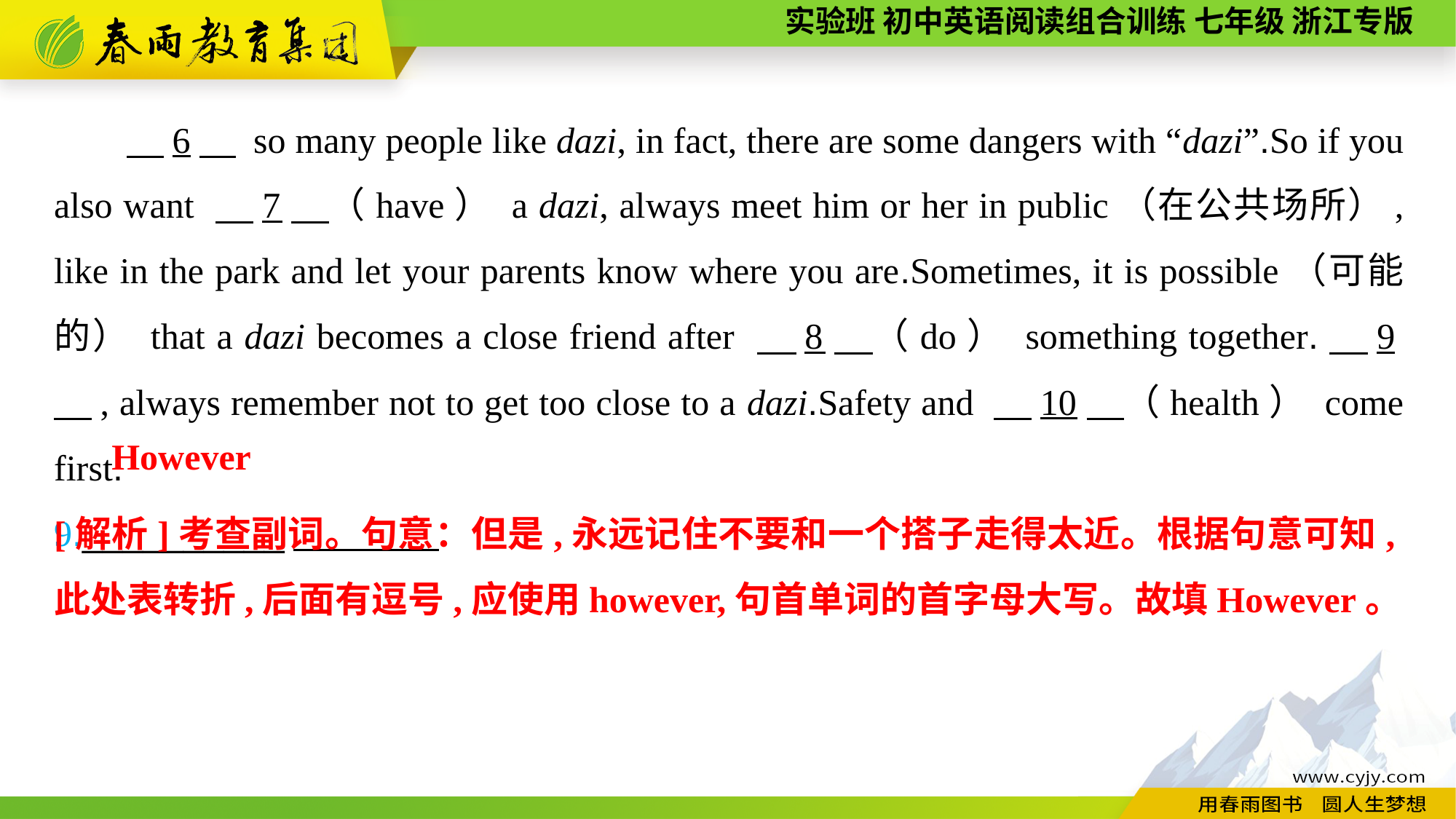

6　 so many people like dazi, in fact, there are some dangers with “dazi”.So if you also want 　7　（have） a dazi, always meet him or her in public（在公共场所）, like in the park and let your parents know where you are.Sometimes, it is possible（可能的） that a dazi becomes a close friend after 　8　（do） something together.　9　, always remember not to get too close to a dazi.Safety and 　10　（health） come first.
9.__________
However
[解析]考查副词。句意：但是,永远记住不要和一个搭子走得太近。根据句意可知,此处表转折,后面有逗号,应使用however,句首单词的首字母大写。故填However。